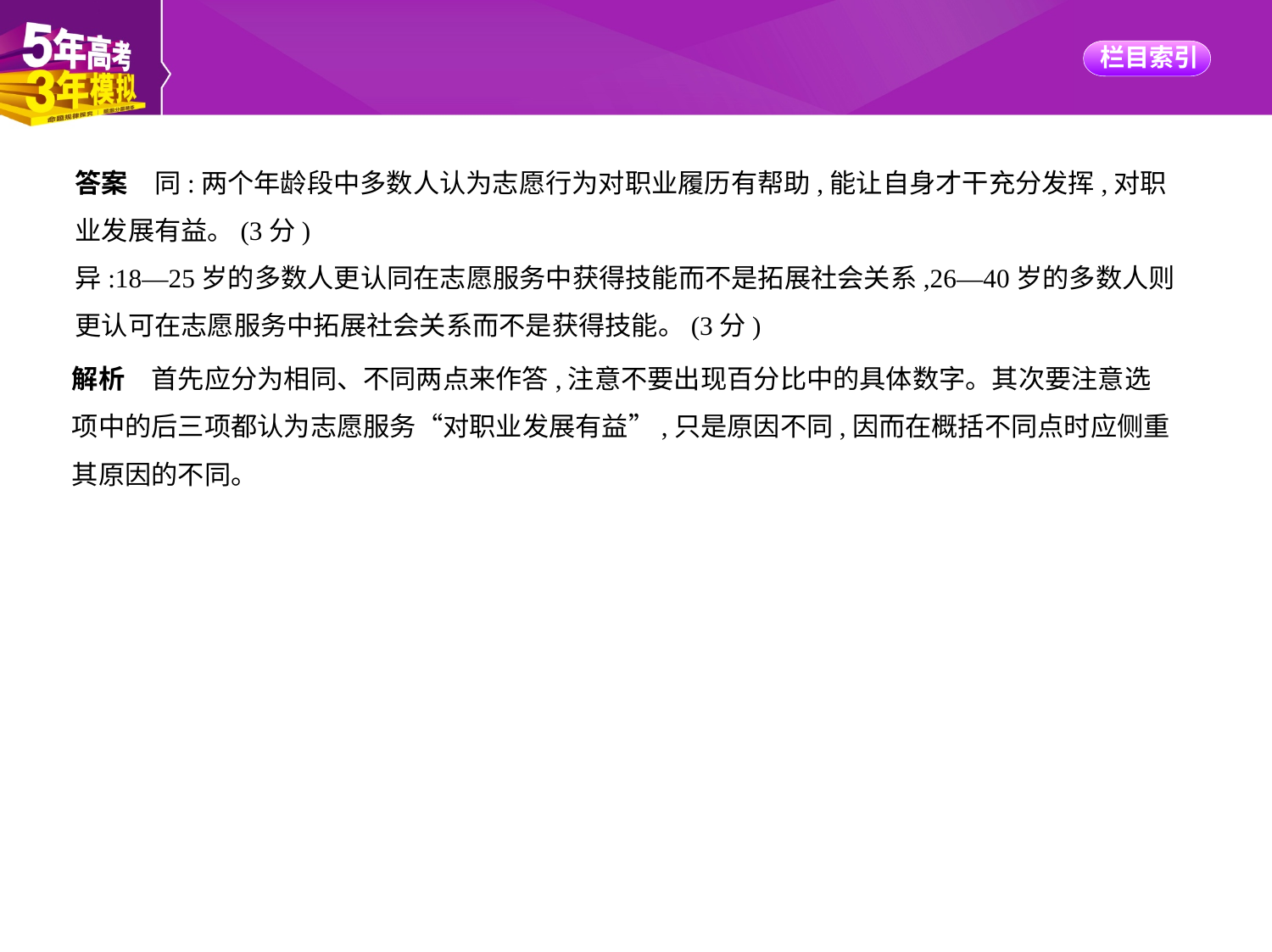

答案　同:两个年龄段中多数人认为志愿行为对职业履历有帮助,能让自身才干充分发挥,对职
业发展有益。(3分)
异:18—25岁的多数人更认同在志愿服务中获得技能而不是拓展社会关系,26—40岁的多数人则
更认可在志愿服务中拓展社会关系而不是获得技能。(3分)
解析　首先应分为相同、不同两点来作答,注意不要出现百分比中的具体数字。其次要注意选
项中的后三项都认为志愿服务“对职业发展有益”,只是原因不同,因而在概括不同点时应侧重
其原因的不同。